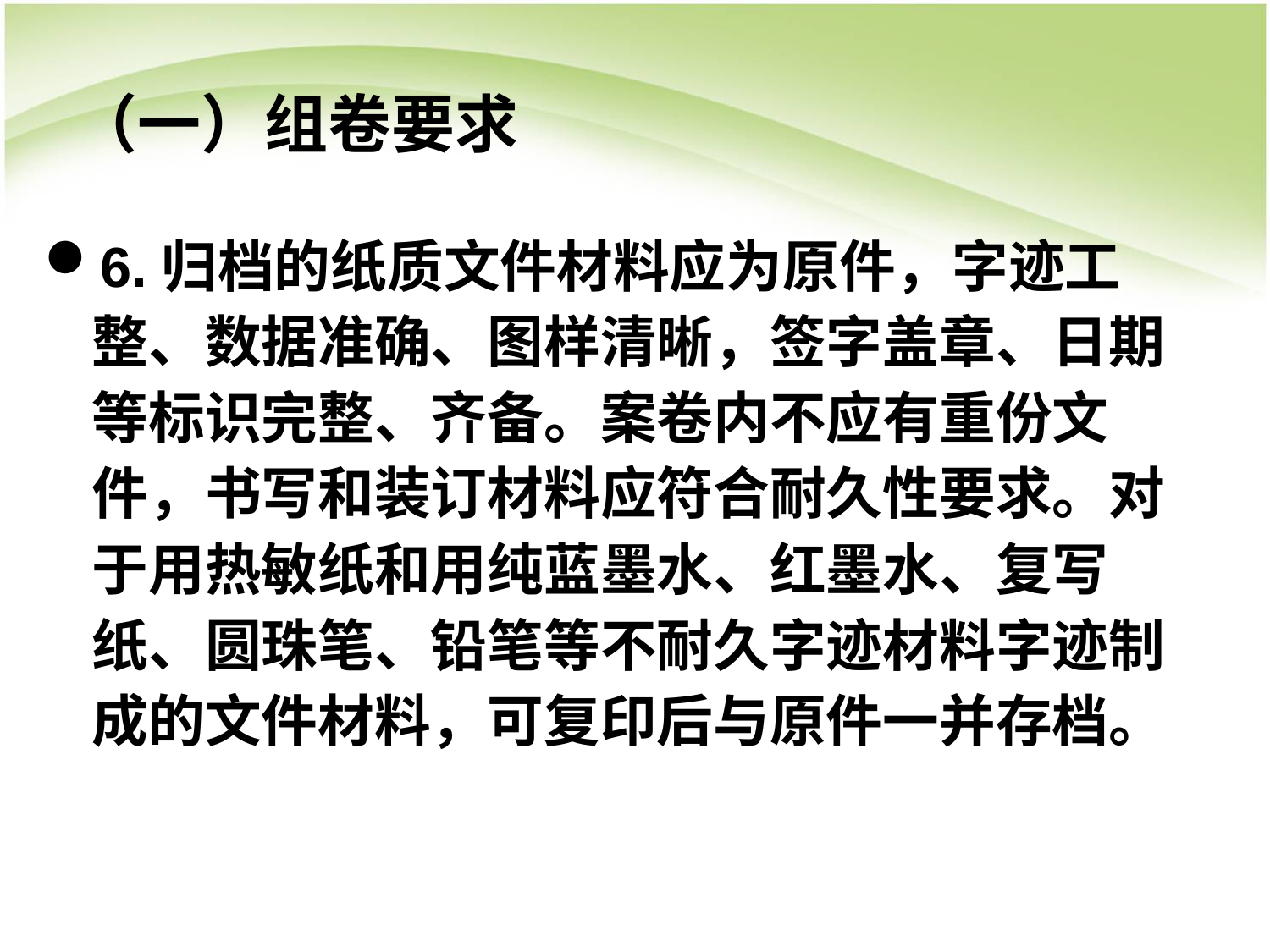

# （一）组卷要求
6.归档的纸质文件材料应为原件，字迹工整、数据准确、图样清晰，签字盖章、日期等标识完整、齐备。案卷内不应有重份文件，书写和装订材料应符合耐久性要求。对于用热敏纸和用纯蓝墨水、红墨水、复写纸、圆珠笔、铅笔等不耐久字迹材料字迹制成的文件材料，可复印后与原件一并存档。